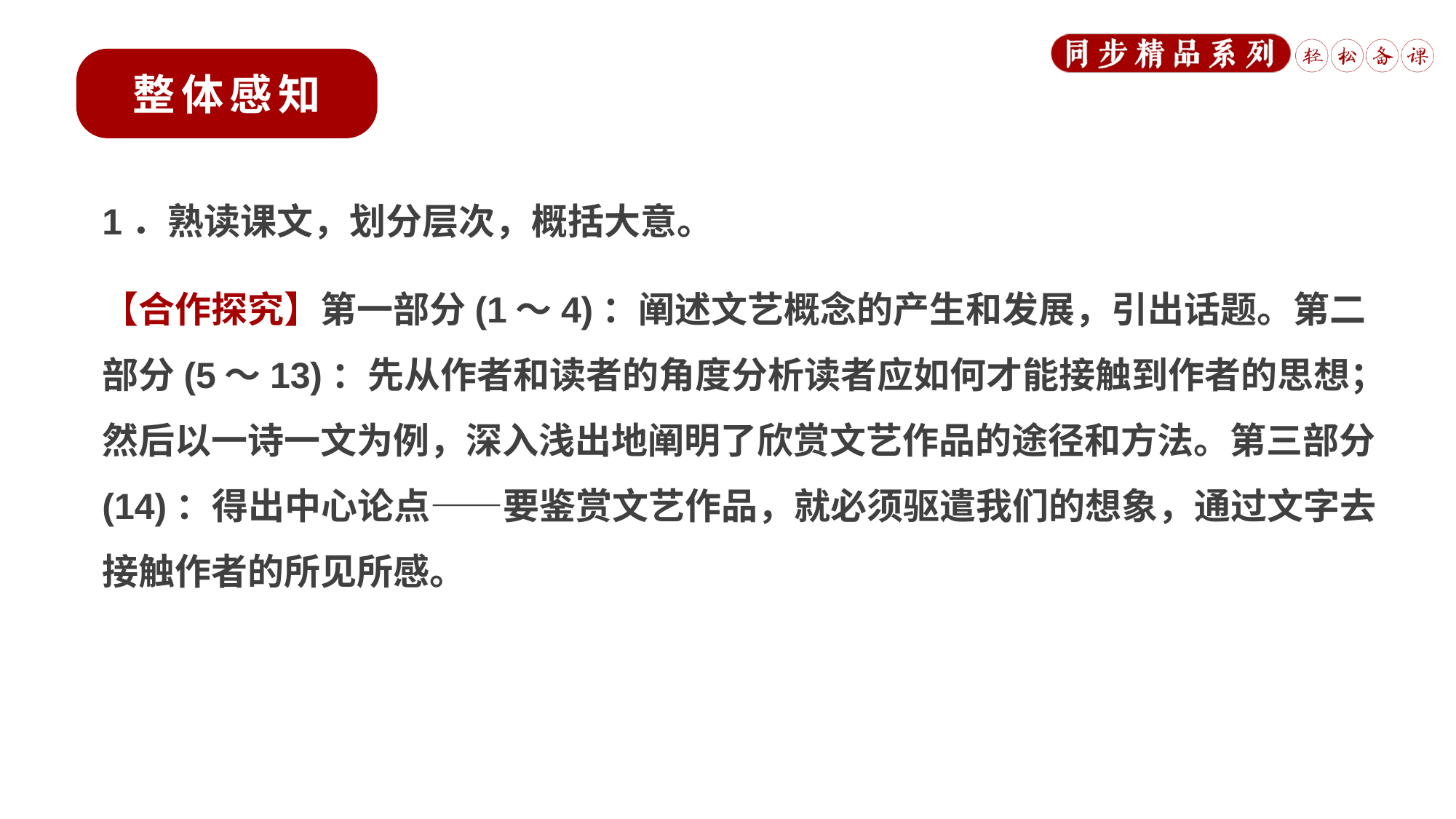

1．熟读课文，划分层次，概括大意。
【合作探究】第一部分(1～4)：阐述文艺概念的产生和发展，引出话题。第二部分(5～13)：先从作者和读者的角度分析读者应如何才能接触到作者的思想；然后以一诗一文为例，深入浅出地阐明了欣赏文艺作品的途径和方法。第三部分(14)：得出中心论点——要鉴赏文艺作品，就必须驱遣我们的想象，通过文字去接触作者的所见所感。